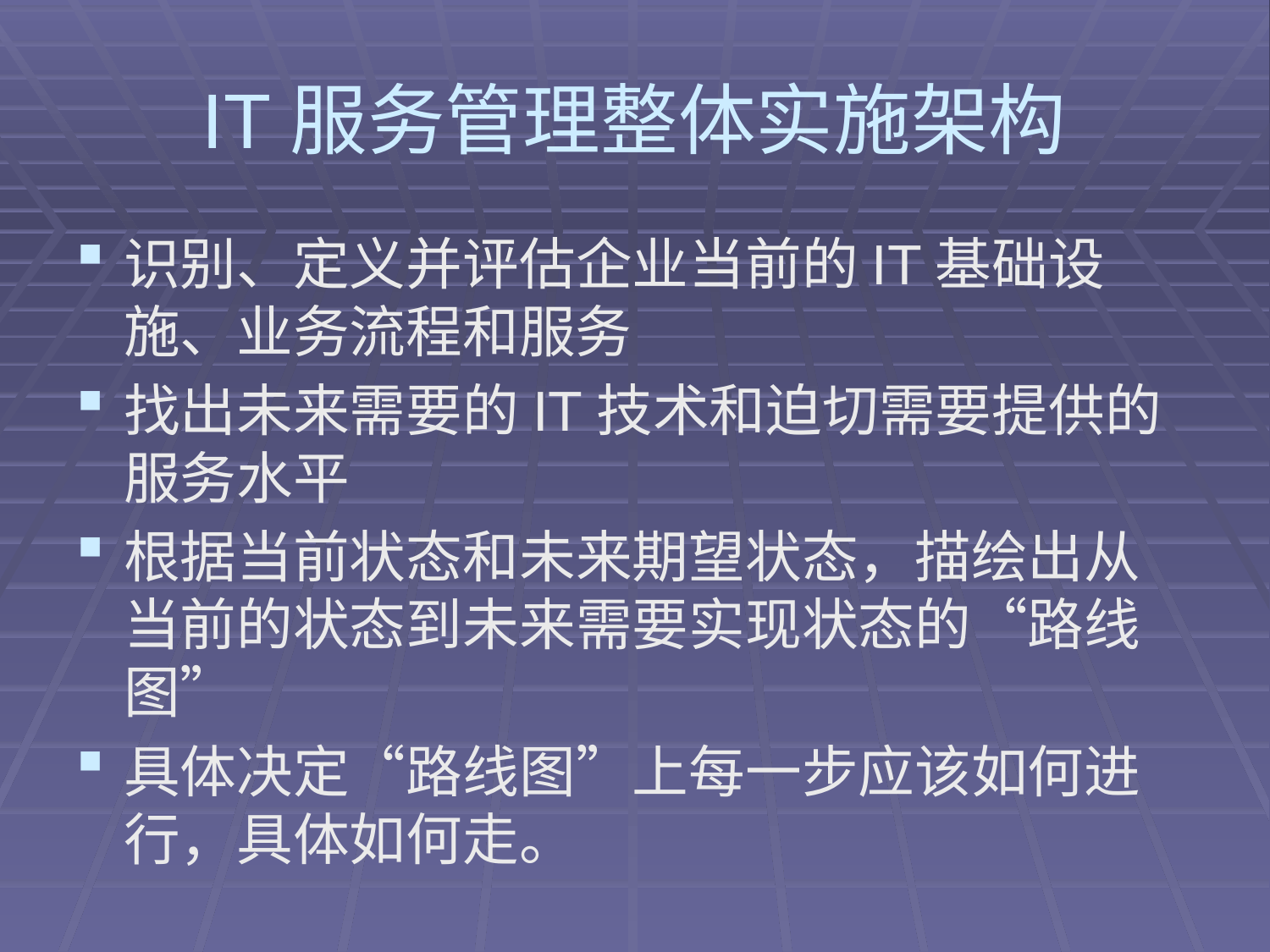

# IT服务管理整体实施架构
识别、定义并评估企业当前的IT基础设施、业务流程和服务
找出未来需要的IT技术和迫切需要提供的服务水平
根据当前状态和未来期望状态，描绘出从当前的状态到未来需要实现状态的“路线图”
具体决定“路线图”上每一步应该如何进行，具体如何走。